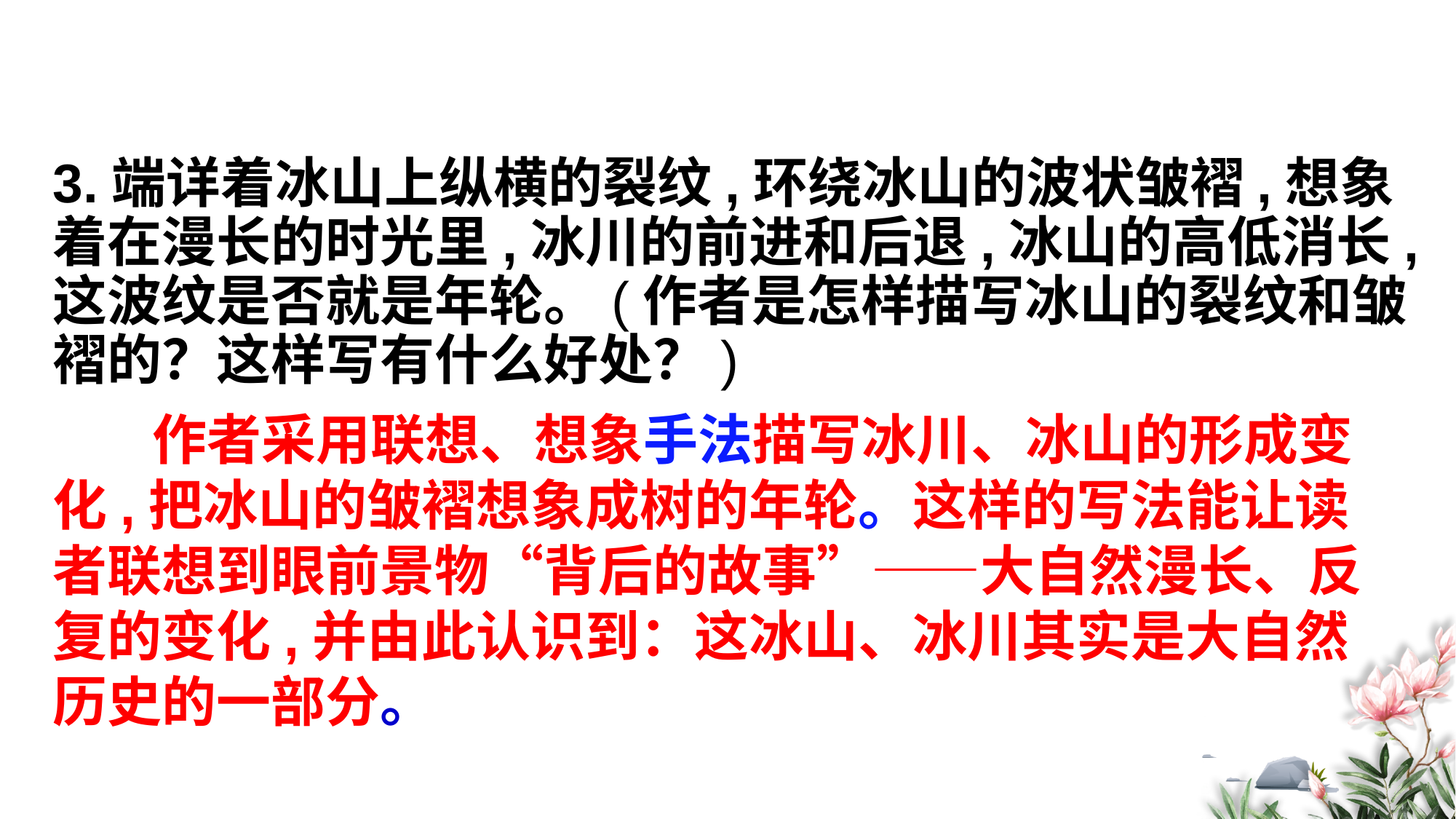

# 3.端详着冰山上纵横的裂纹,环绕冰山的波状皱褶,想象着在漫长的时光里,冰川的前进和后退,冰山的高低消长,这波纹是否就是年轮。(作者是怎样描写冰山的裂纹和皱褶的？这样写有什么好处？)
       作者采用联想、想象手法描写冰川、冰山的形成变化,把冰山的皱褶想象成树的年轮。这样的写法能让读者联想到眼前景物“背后的故事”——大自然漫长、反复的变化,并由此认识到：这冰山、冰川其实是大自然历史的一部分。